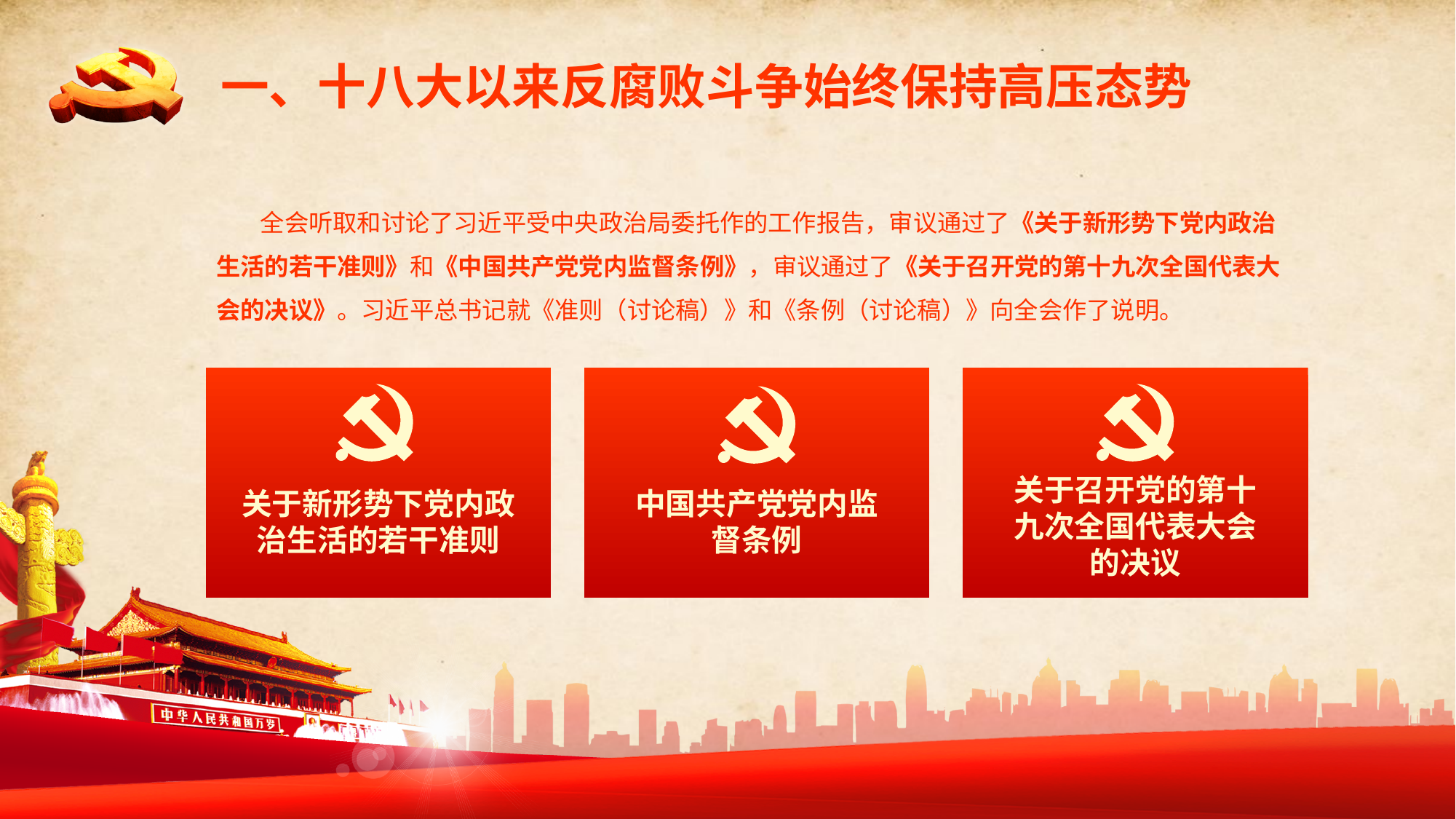

一、十八大以来反腐败斗争始终保持高压态势
       全会听取和讨论了习近平受中央政治局委托作的工作报告，审议通过了《关于新形势下党内政治生活的若干准则》和《中国共产党党内监督条例》，审议通过了《关于召开党的第十九次全国代表大会的决议》。习近平总书记就《准则（讨论稿）》和《条例（讨论稿）》向全会作了说明。

关于新形势下党内政治生活的若干准则

中国共产党党内监督条例

关于召开党的第十九次全国代表大会的决议